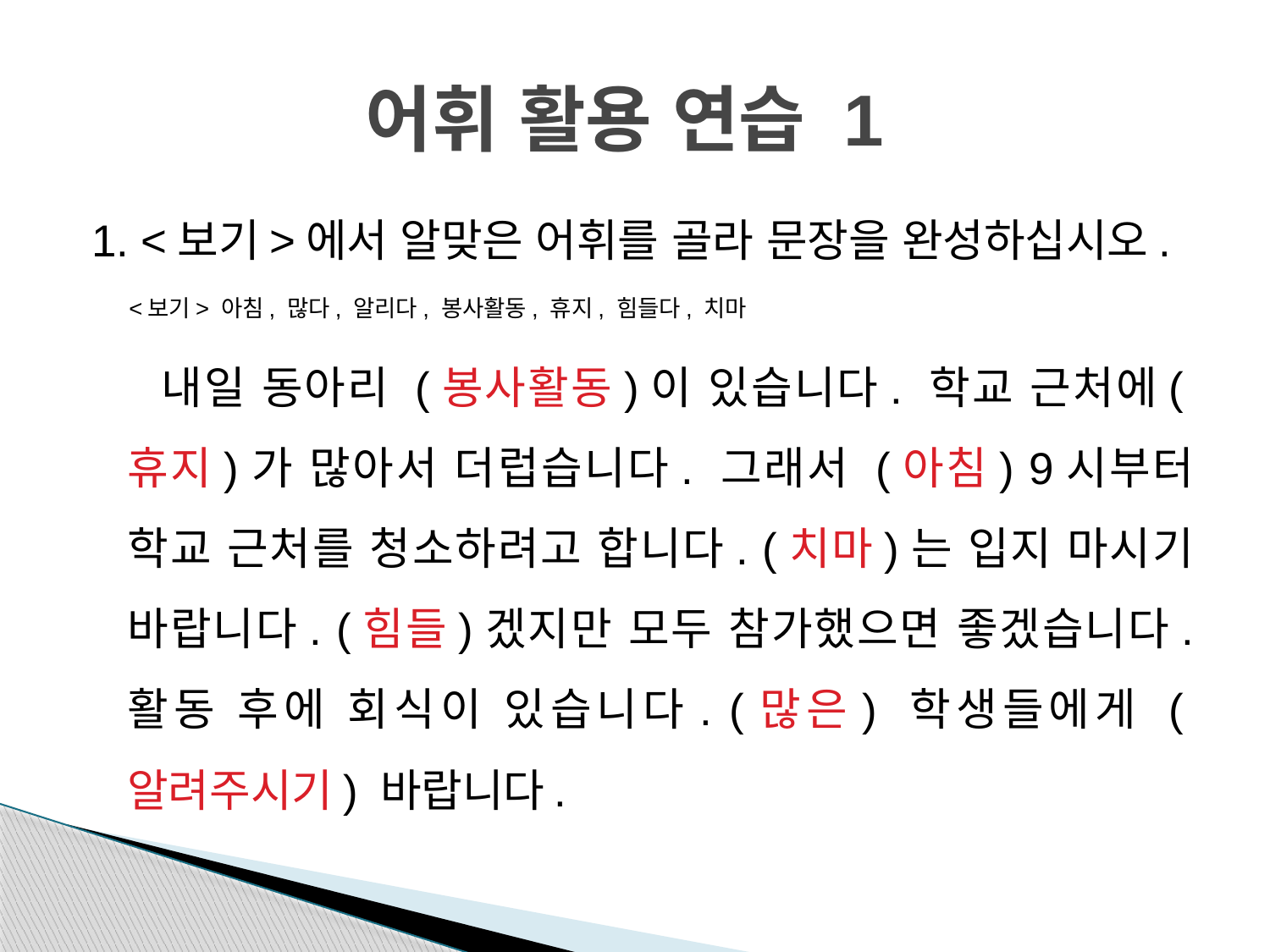

# 어휘 활용 연습 1
1. <보기>에서 알맞은 어휘를 골라 문장을 완성하십시오.
   <보기> 아침, 많다, 알리다, 봉사활동, 휴지, 힘들다, 치마
    내일 동아리 (봉사활동)이 있습니다. 학교 근처에(휴지)가 많아서 더럽습니다. 그래서 (아침) 9시부터 학교 근처를 청소하려고 합니다. (치마)는 입지 마시기 바랍니다. (힘들)겠지만 모두 참가했으면 좋겠습니다. 활동 후에 회식이 있습니다. (많은) 학생들에게 (알려주시기) 바랍니다.